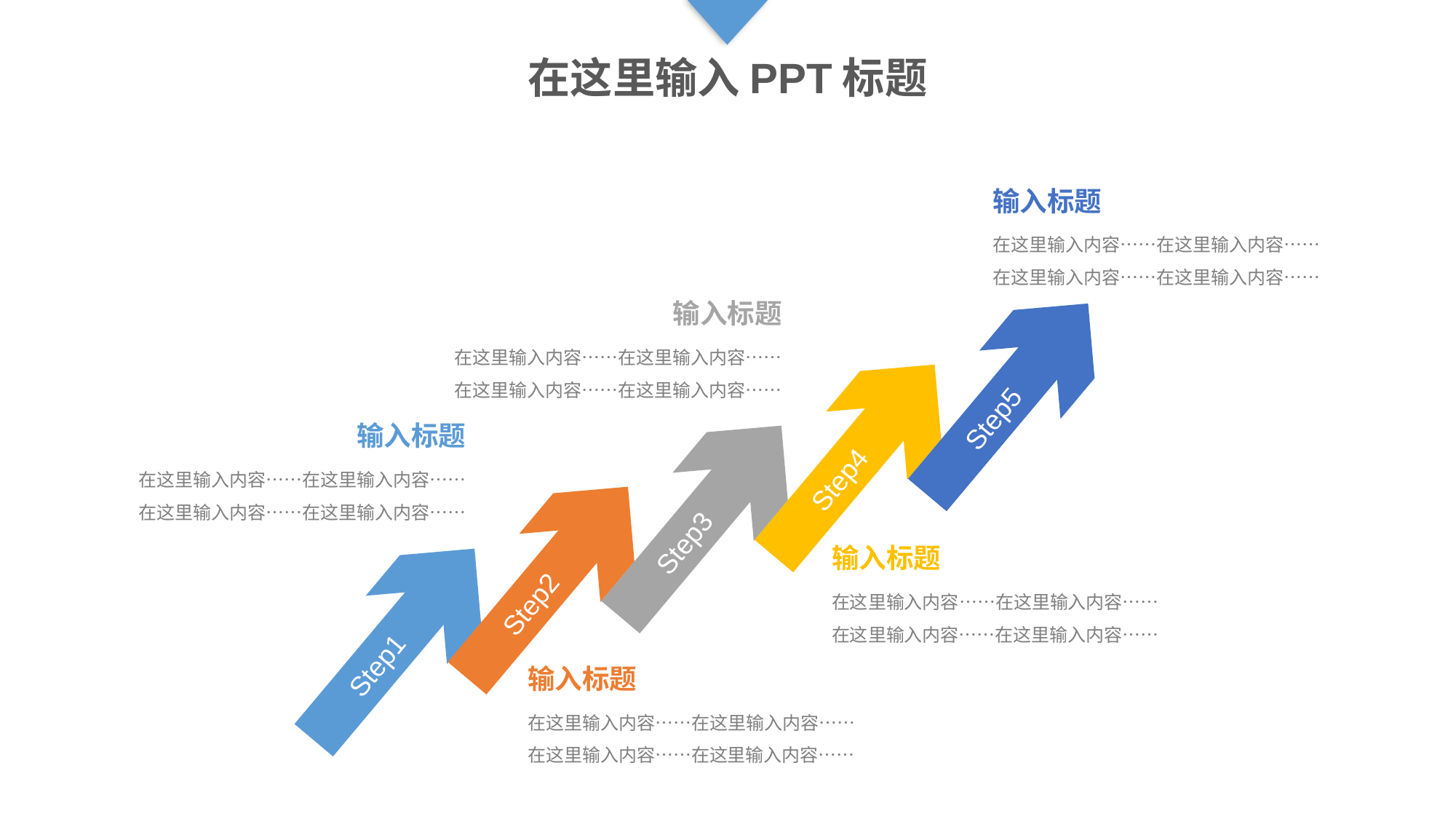

在这里输入PPT标题
输入标题
在这里输入内容……在这里输入内容……
在这里输入内容……在这里输入内容……

输入标题
在这里输入内容……在这里输入内容……
在这里输入内容……在这里输入内容……

Step5

输入标题
在这里输入内容……在这里输入内容……
在这里输入内容……在这里输入内容……
Step4

Step3

输入标题
在这里输入内容……在这里输入内容……
在这里输入内容……在这里输入内容……
Step2
Step1
输入标题
在这里输入内容……在这里输入内容……
在这里输入内容……在这里输入内容……